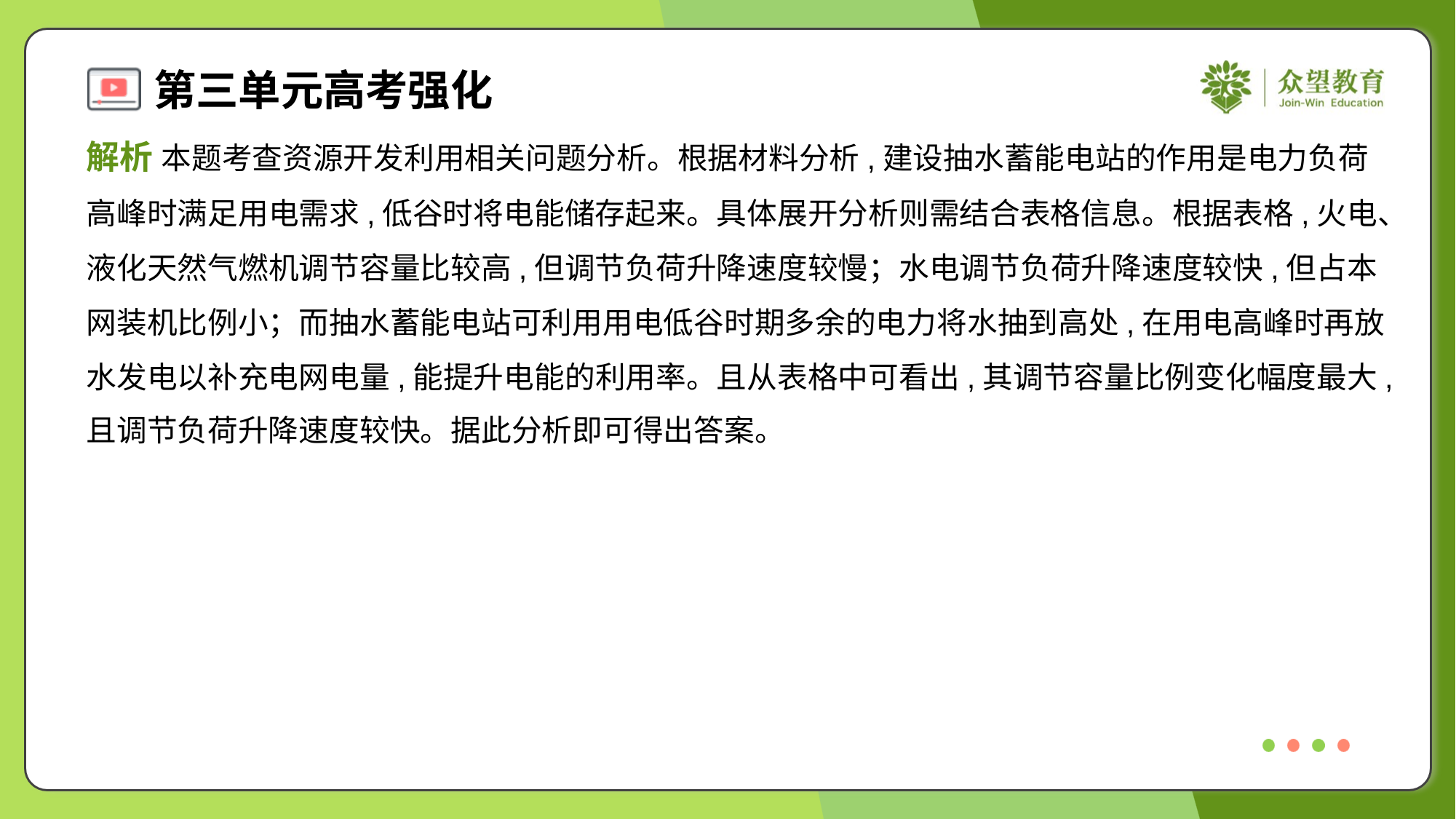

解析 本题考查资源开发利用相关问题分析。根据材料分析,建设抽水蓄能电站的作用是电力负荷
高峰时满足用电需求,低谷时将电能储存起来。具体展开分析则需结合表格信息。根据表格,火电、
液化天然气燃机调节容量比较高,但调节负荷升降速度较慢；水电调节负荷升降速度较快,但占本
网装机比例小；而抽水蓄能电站可利用用电低谷时期多余的电力将水抽到高处,在用电高峰时再放
水发电以补充电网电量,能提升电能的利用率。且从表格中可看出,其调节容量比例变化幅度最大,
且调节负荷升降速度较快。据此分析即可得出答案。